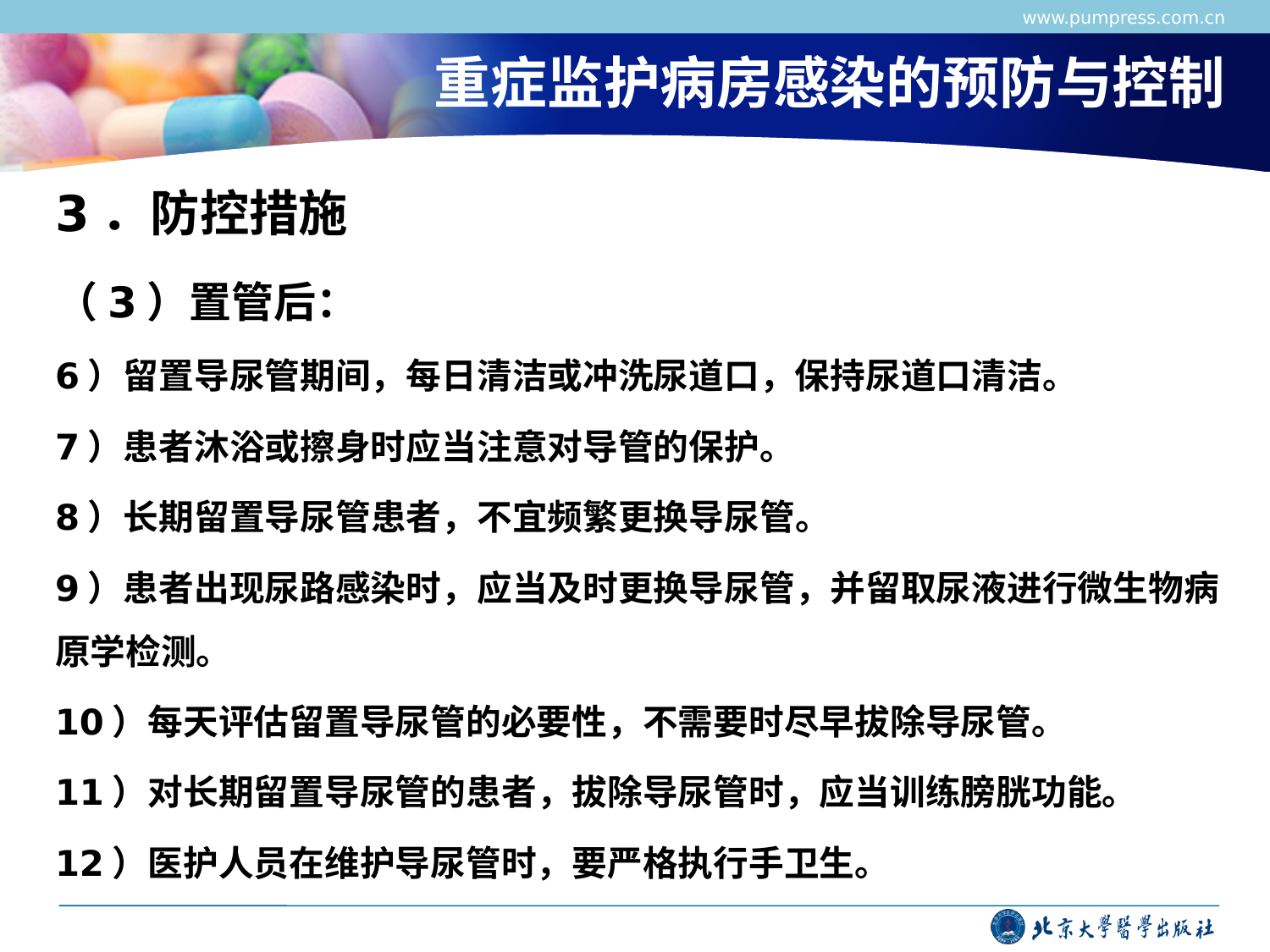

www.pumpress.com.cn
# 重症监护病房感染的预防与控制
3．防控措施
（3）置管后：
6）留置导尿管期间，每日清洁或冲洗尿道口，保持尿道口清洁。
7）患者沐浴或擦身时应当注意对导管的保护。
8）长期留置导尿管患者，不宜频繁更换导尿管。
9）患者出现尿路感染时，应当及时更换导尿管，并留取尿液进行微生物病原学检测。
10）每天评估留置导尿管的必要性，不需要时尽早拔除导尿管。
11）对长期留置导尿管的患者，拔除导尿管时，应当训练膀胱功能。
12）医护人员在维护导尿管时，要严格执行手卫生。